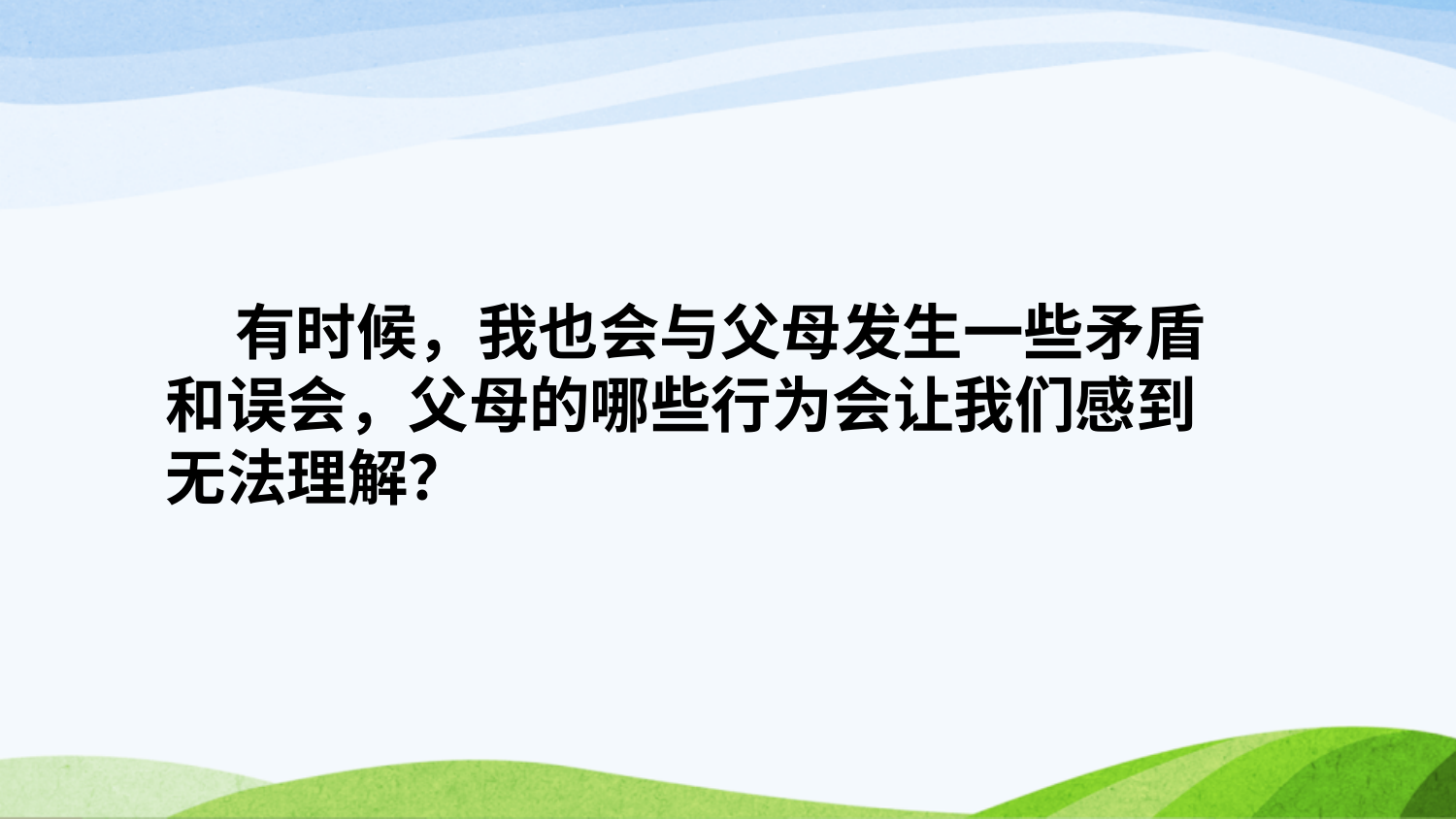

有时候，我也会与父母发生一些矛盾和误会，父母的哪些行为会让我们感到无法理解？